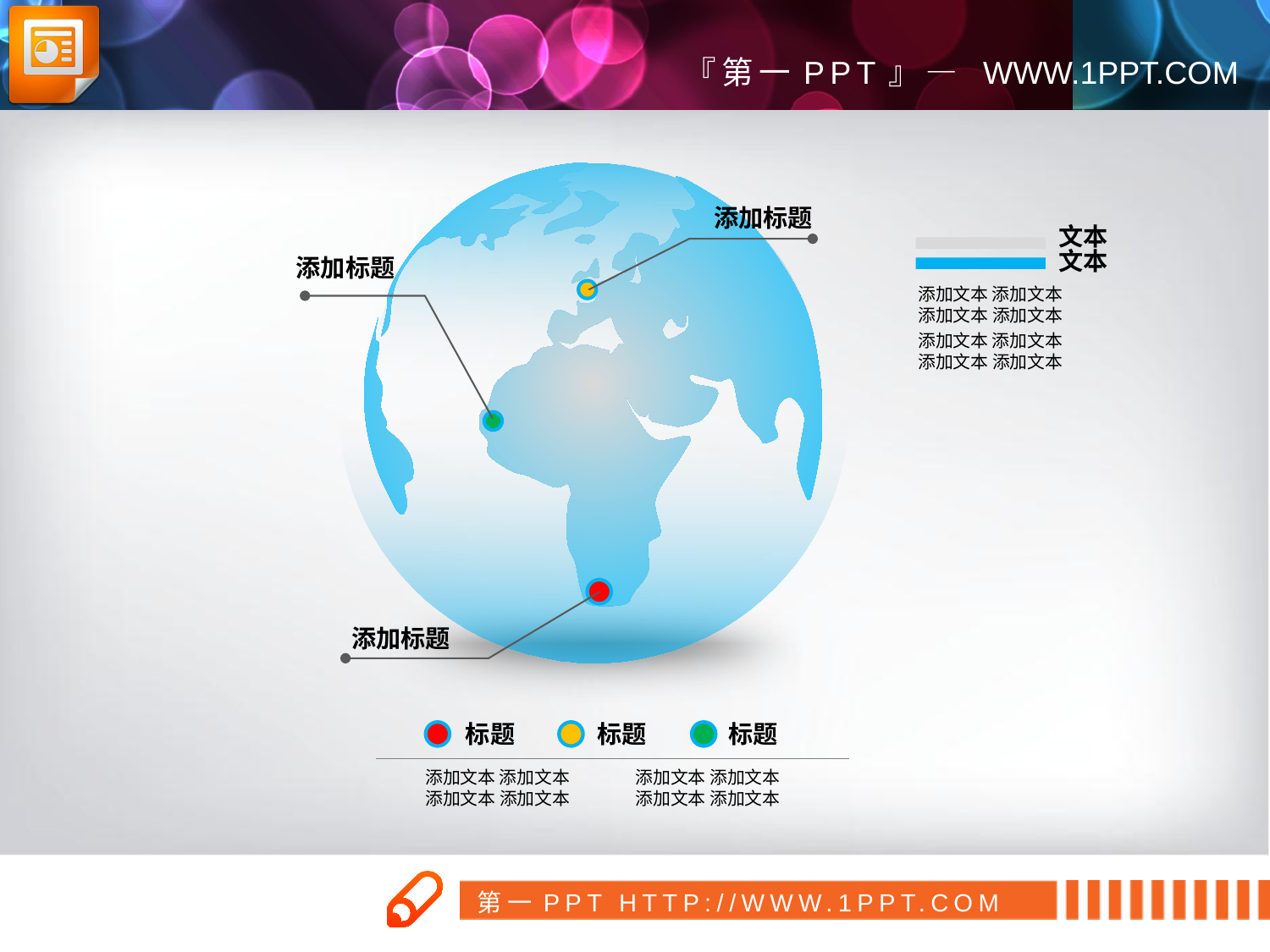

添加标题
文本

文本
添加标题

添加文本 添加文本
添加文本 添加文本

添加文本 添加文本
添加文本 添加文本

添加标题
标题
标题
标题

添加文本 添加文本
添加文本 添加文本
添加文本 添加文本
添加文本 添加文本